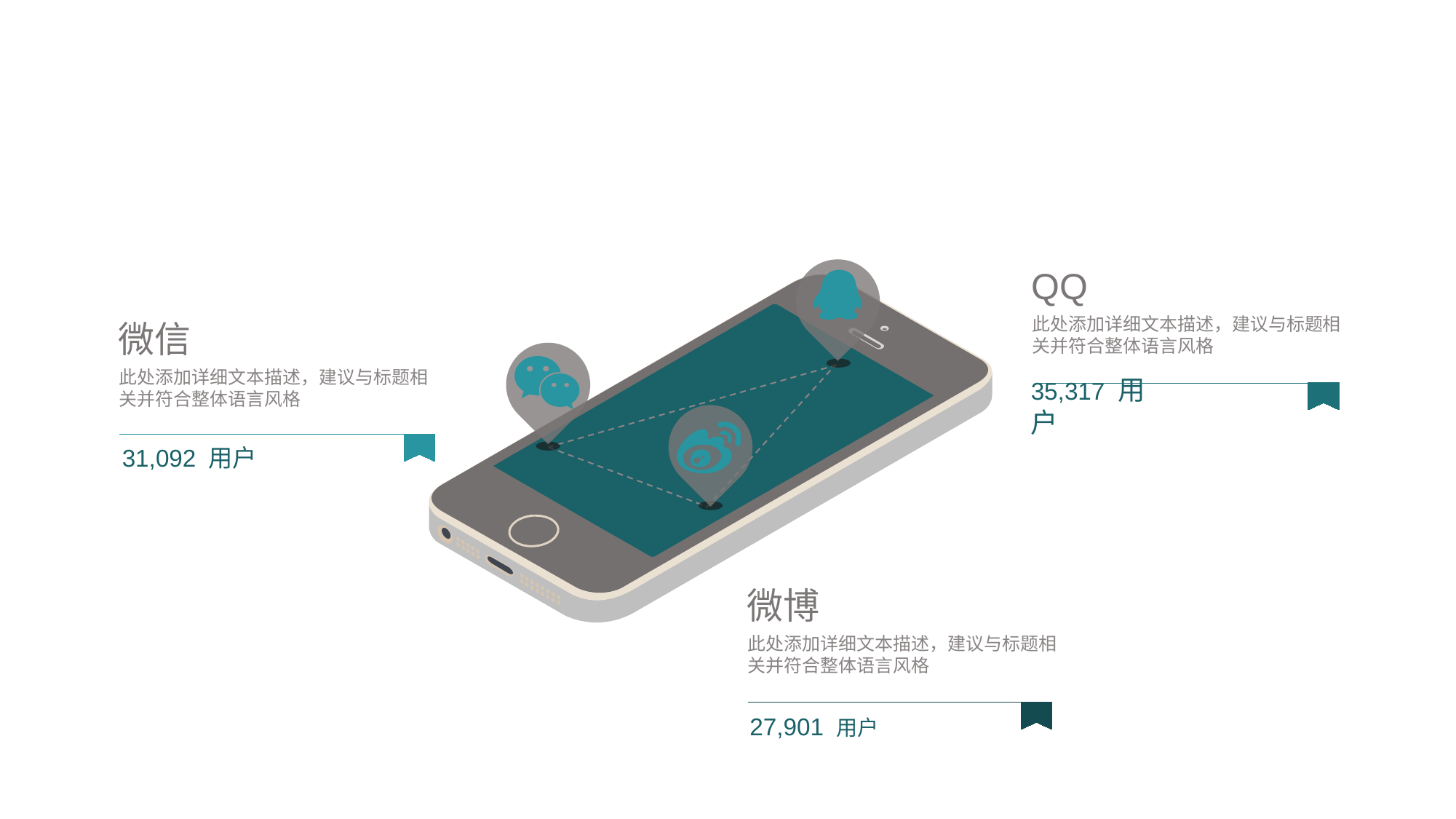

QQ
此处添加详细文本描述，建议与标题相关并符合整体语言风格

35,317 用户
微信
此处添加详细文本描述，建议与标题相关并符合整体语言风格

31,092 用户
微博
此处添加详细文本描述，建议与标题相关并符合整体语言风格

27,901 用户